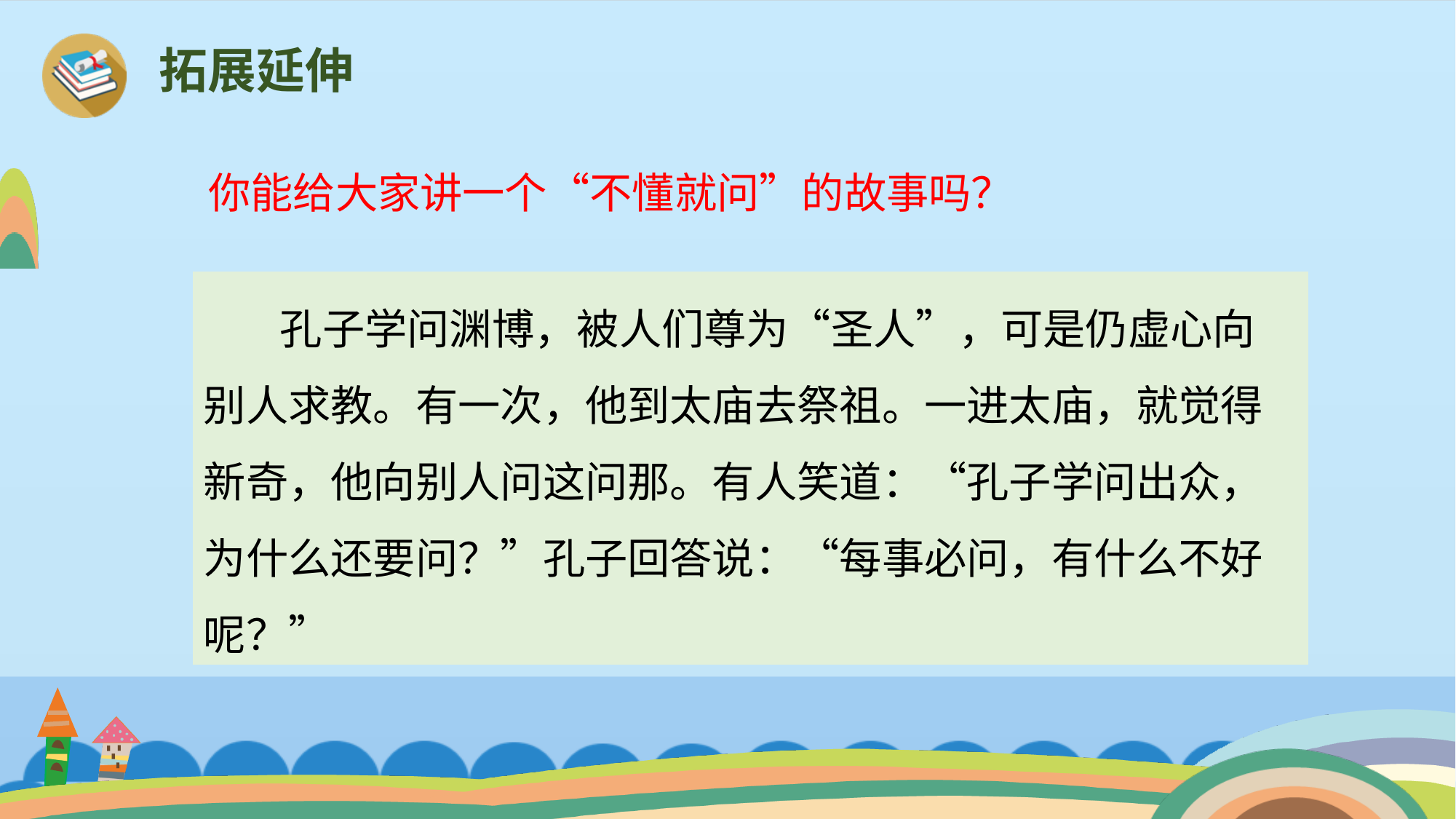

拓展延伸
你能给大家讲一个“不懂就问”的故事吗？
       孔子学问渊博，被人们尊为“圣人”，可是仍虚心向别人求教。有一次，他到太庙去祭祖。一进太庙，就觉得新奇，他向别人问这问那。有人笑道：“孔子学问出众，为什么还要问？”孔子回答说：“每事必问，有什么不好呢？”